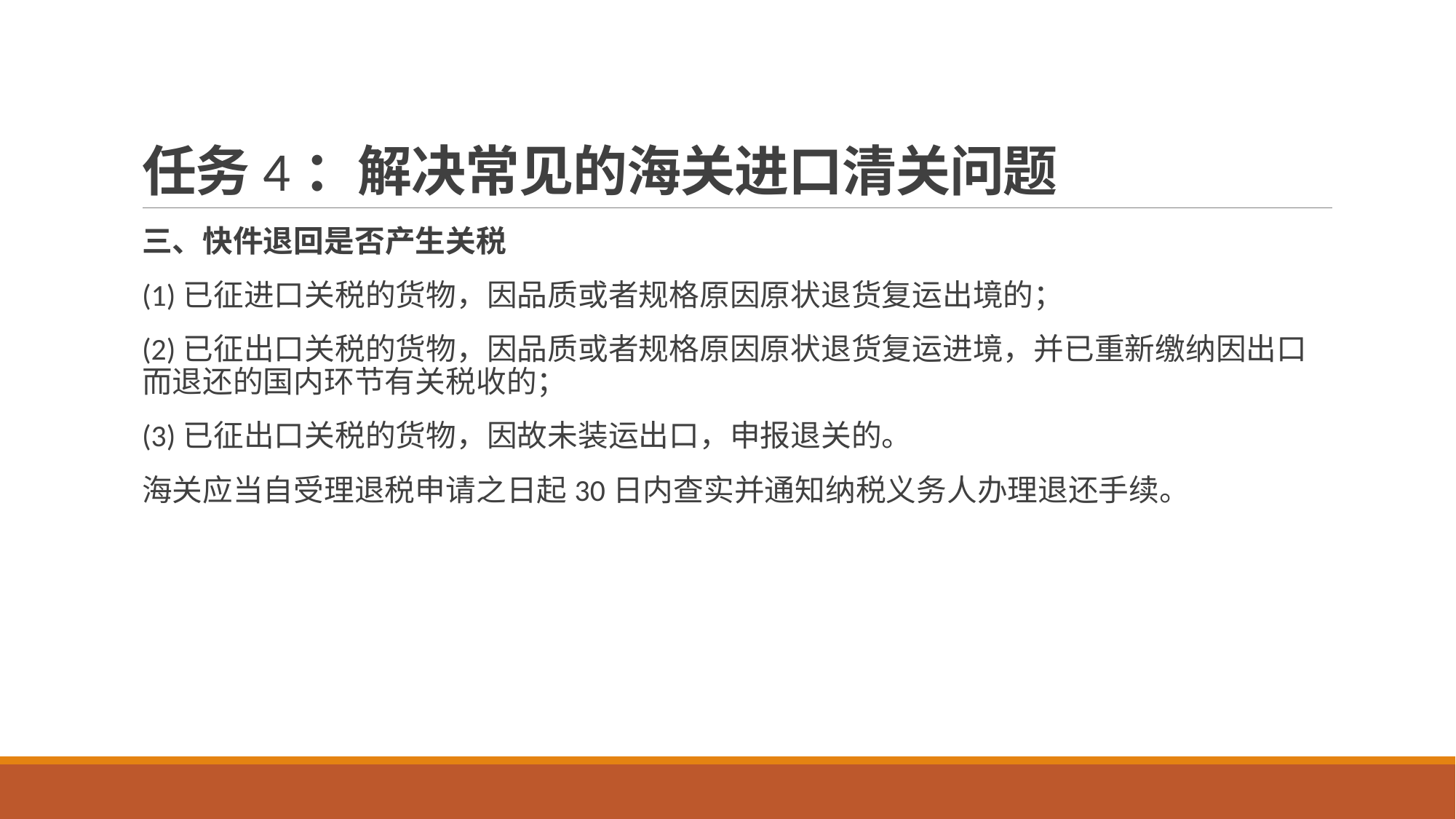

# 任务4：解决常见的海关进口清关问题
三、快件退回是否产生关税
(1)已征进口关税的货物，因品质或者规格原因原状退货复运出境的；
(2)已征出口关税的货物，因品质或者规格原因原状退货复运进境，并已重新缴纳因出口而退还的国内环节有关税收的；
(3)已征出口关税的货物，因故未装运出口，申报退关的。
海关应当自受理退税申请之日起30日内查实并通知纳税义务人办理退还手续。